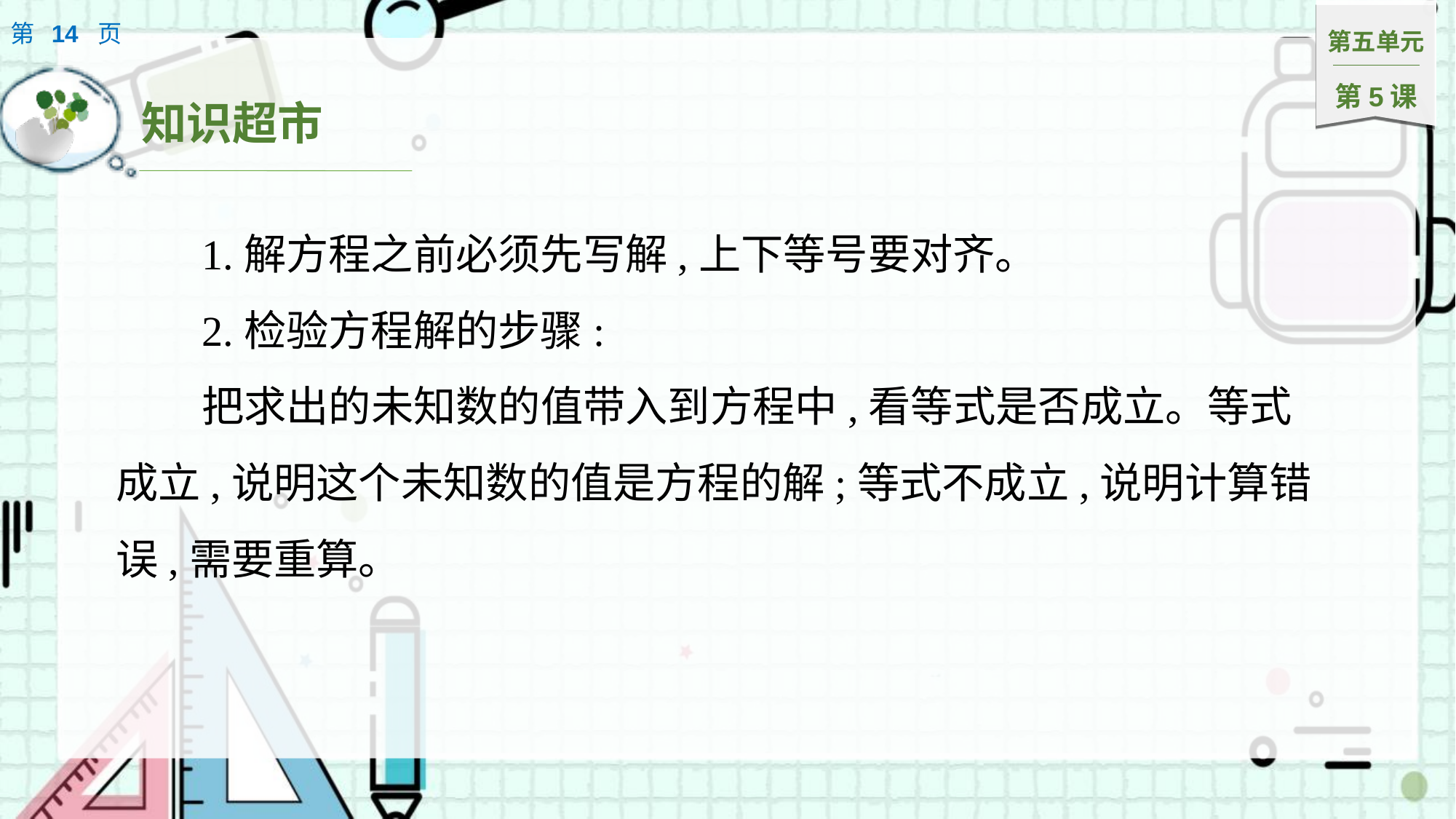

1.解方程之前必须先写解,上下等号要对齐。
2.检验方程解的步骤:
把求出的未知数的值带入到方程中,看等式是否成立。等式成立,说明这个未知数的值是方程的解;等式不成立,说明计算错误,需要重算。